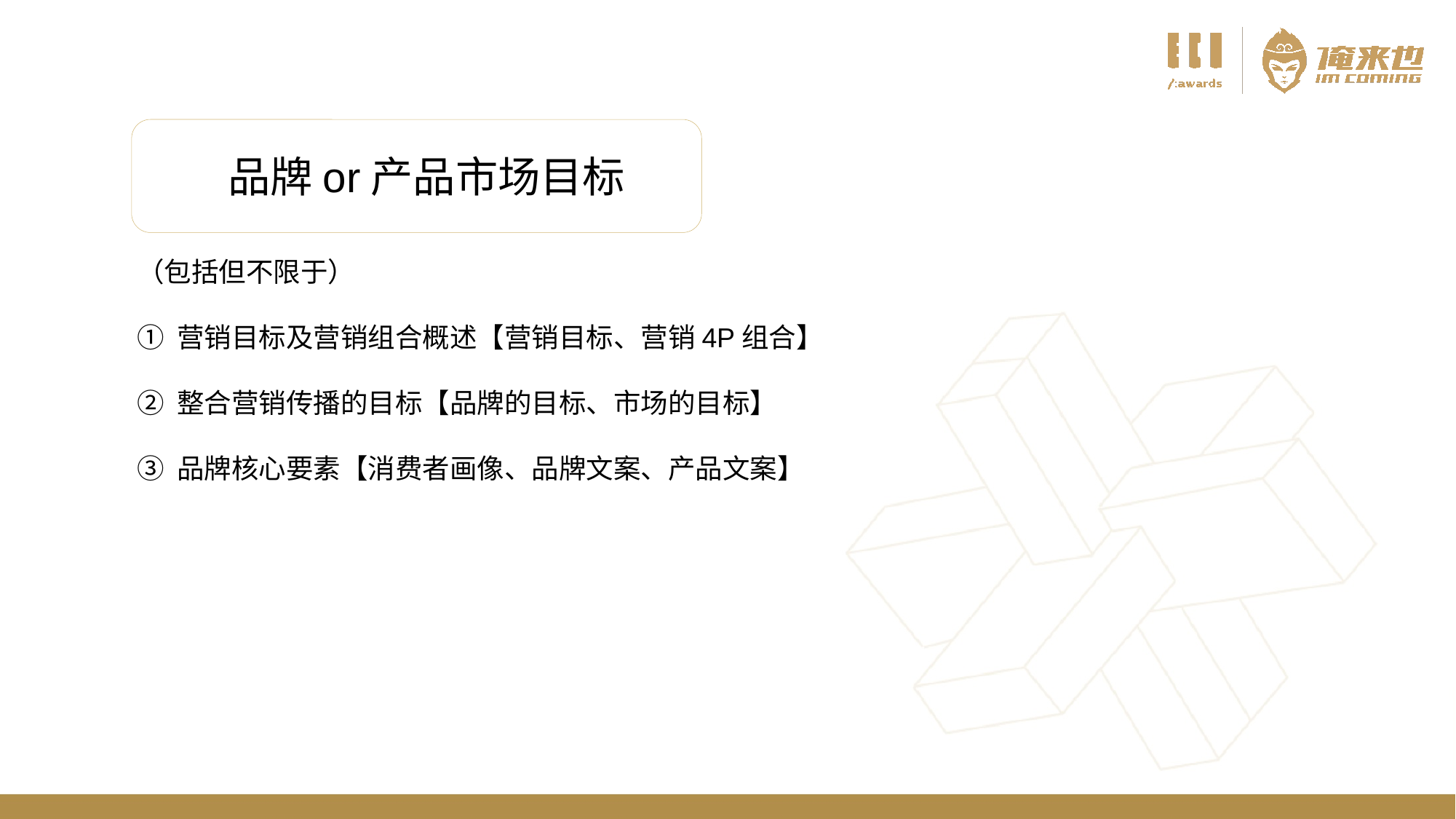

品牌or产品市场目标
（包括但不限于）

① 营销目标及营销组合概述【营销目标、营销4P组合】

② 整合营销传播的目标【品牌的目标、市场的目标】

③ 品牌核心要素【消费者画像、品牌文案、产品文案】